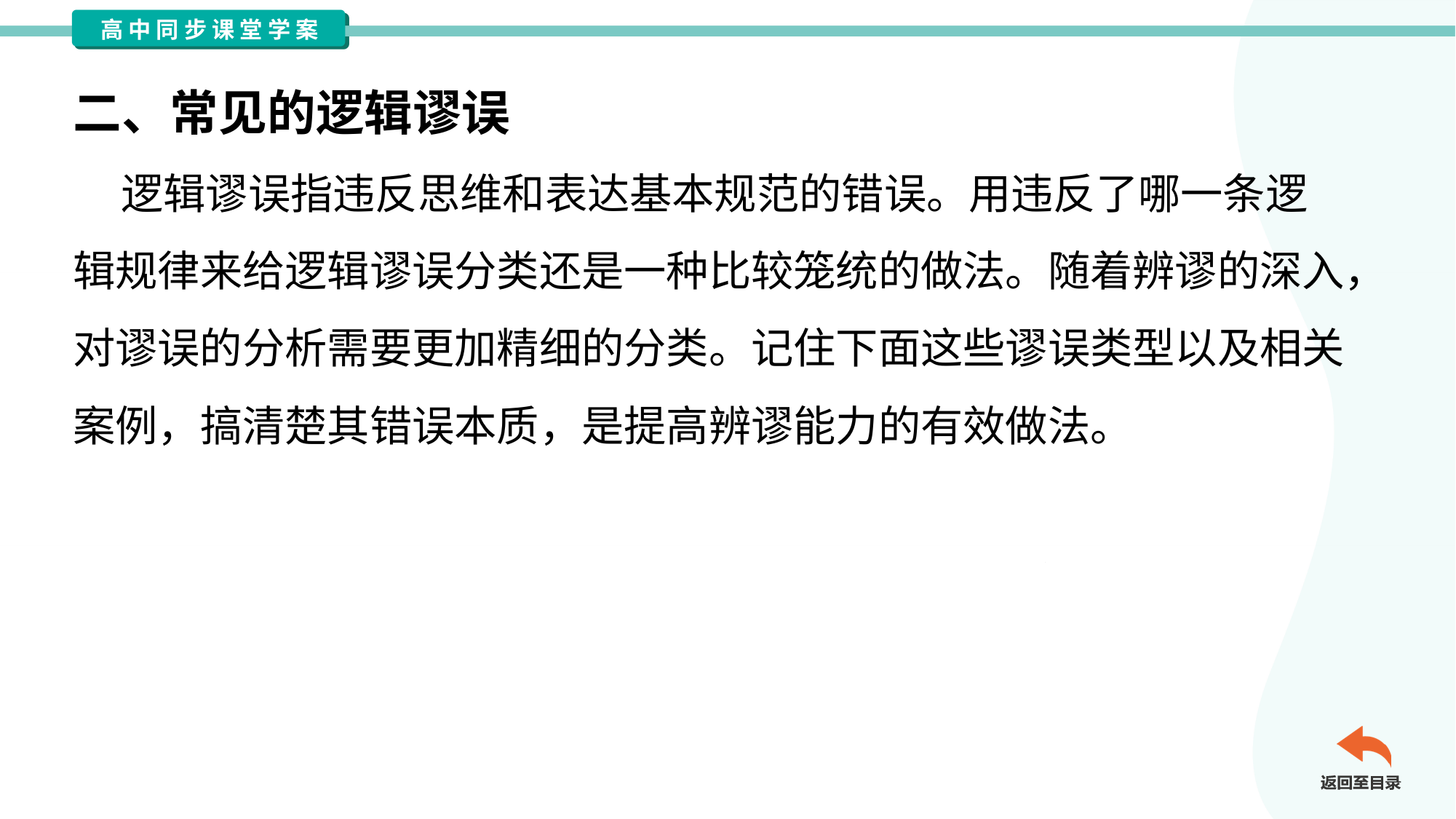

二、常见的逻辑谬误
    逻辑谬误指违反思维和表达基本规范的错误。用违反了哪一条逻
辑规律来给逻辑谬误分类还是一种比较笼统的做法。随着辨谬的深入，
对谬误的分析需要更加精细的分类。记住下面这些谬误类型以及相关
案例，搞清楚其错误本质，是提高辨谬能力的有效做法。